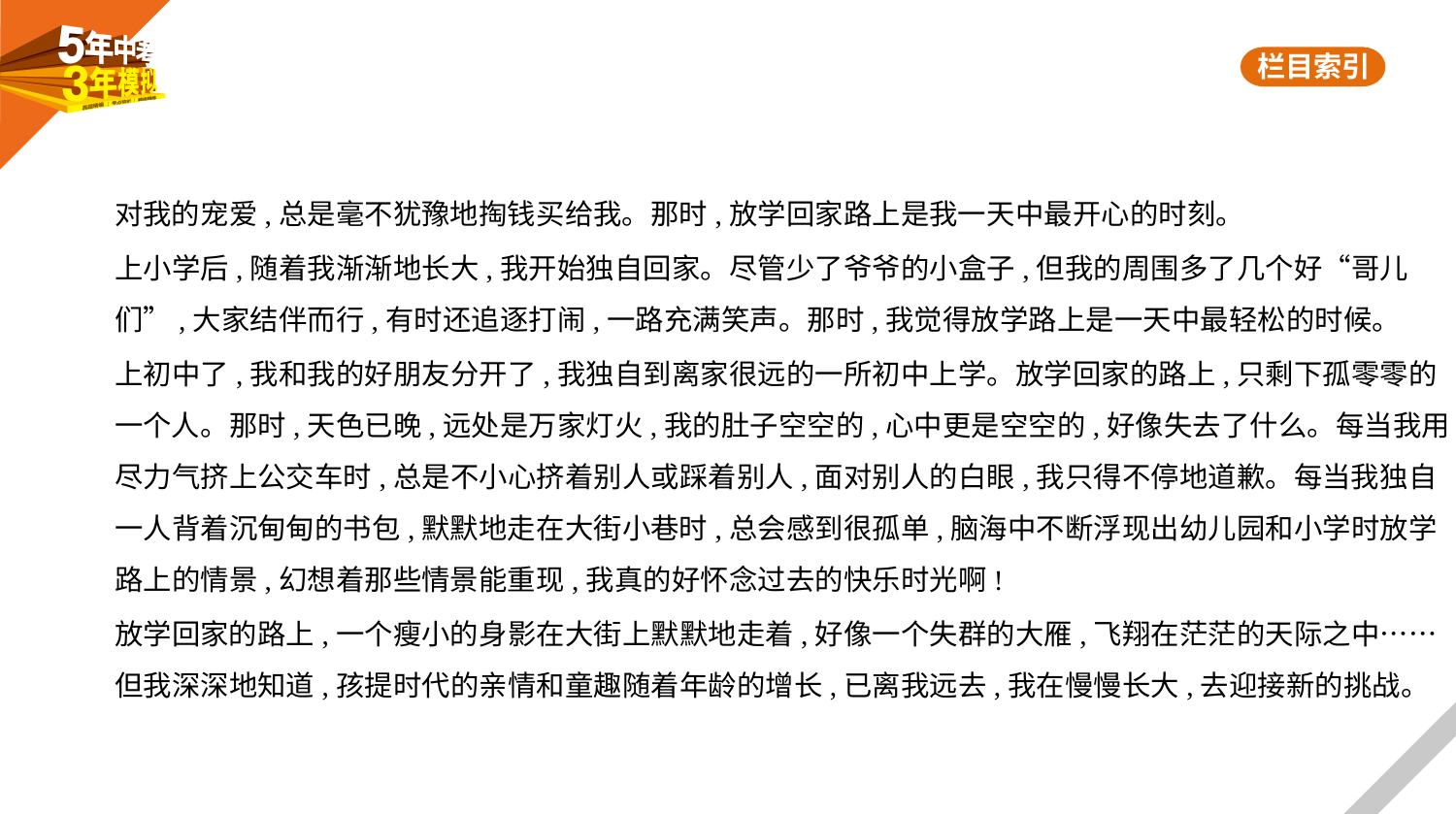

对我的宠爱,总是毫不犹豫地掏钱买给我。那时,放学回家路上是我一天中最开心的时刻。
上小学后,随着我渐渐地长大,我开始独自回家。尽管少了爷爷的小盒子,但我的周围多了几个好“哥儿
们”,大家结伴而行,有时还追逐打闹,一路充满笑声。那时,我觉得放学路上是一天中最轻松的时候。
上初中了,我和我的好朋友分开了,我独自到离家很远的一所初中上学。放学回家的路上,只剩下孤零零的
一个人。那时,天色已晚,远处是万家灯火,我的肚子空空的,心中更是空空的,好像失去了什么。每当我用
尽力气挤上公交车时,总是不小心挤着别人或踩着别人,面对别人的白眼,我只得不停地道歉。每当我独自
一人背着沉甸甸的书包,默默地走在大街小巷时,总会感到很孤单,脑海中不断浮现出幼儿园和小学时放学
路上的情景,幻想着那些情景能重现,我真的好怀念过去的快乐时光啊!
放学回家的路上,一个瘦小的身影在大街上默默地走着,好像一个失群的大雁,飞翔在茫茫的天际之中……
但我深深地知道,孩提时代的亲情和童趣随着年龄的增长,已离我远去,我在慢慢长大,去迎接新的挑战。